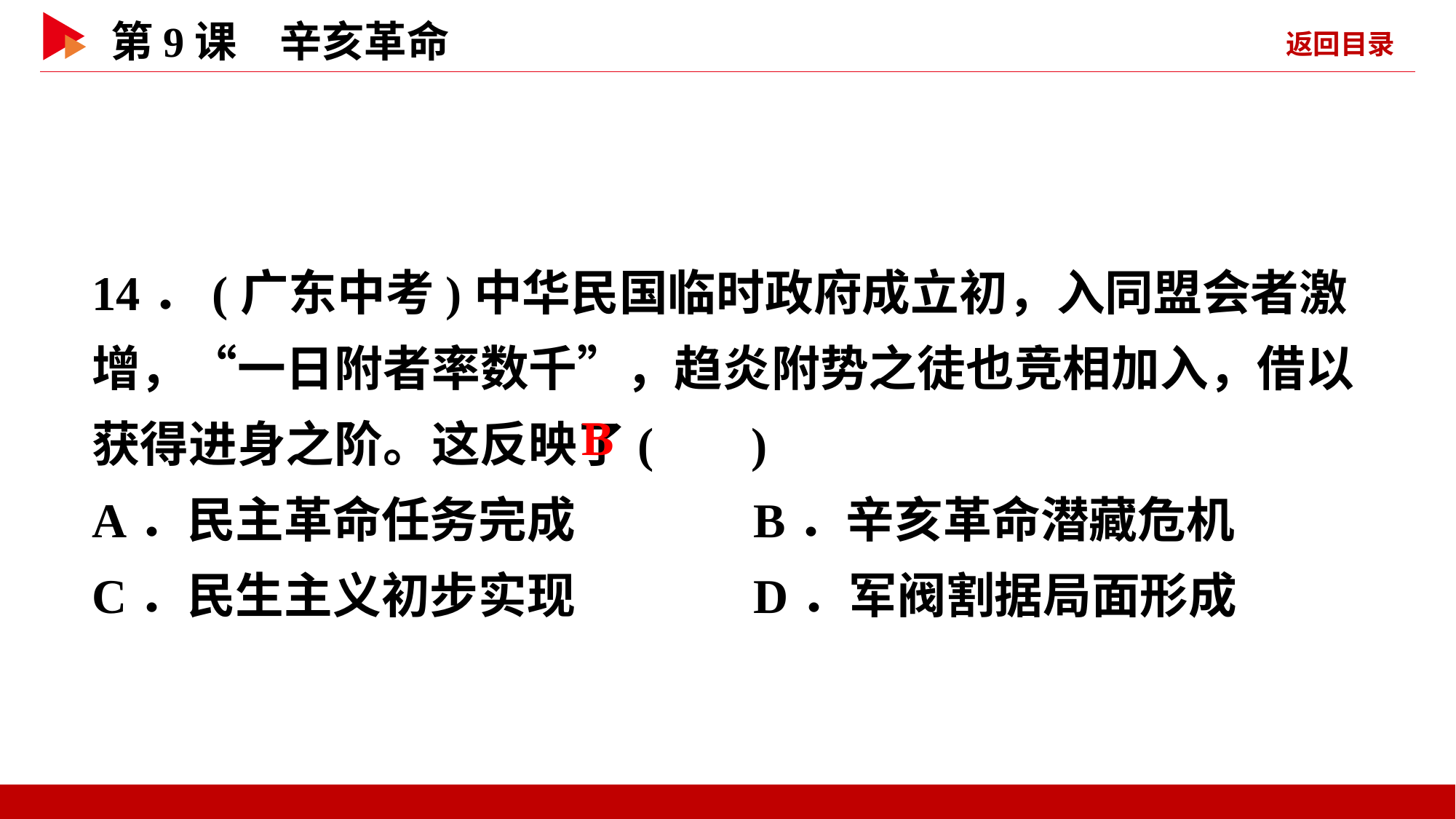

14．(广东中考)中华民国临时政府成立初，入同盟会者激增，“一日附者率数千”，趋炎附势之徒也竞相加入，借以获得进身之阶。这反映了(        )
A．民主革命任务完成               B．辛亥革命潜藏危机
C．民生主义初步实现               D．军阀割据局面形成
   B